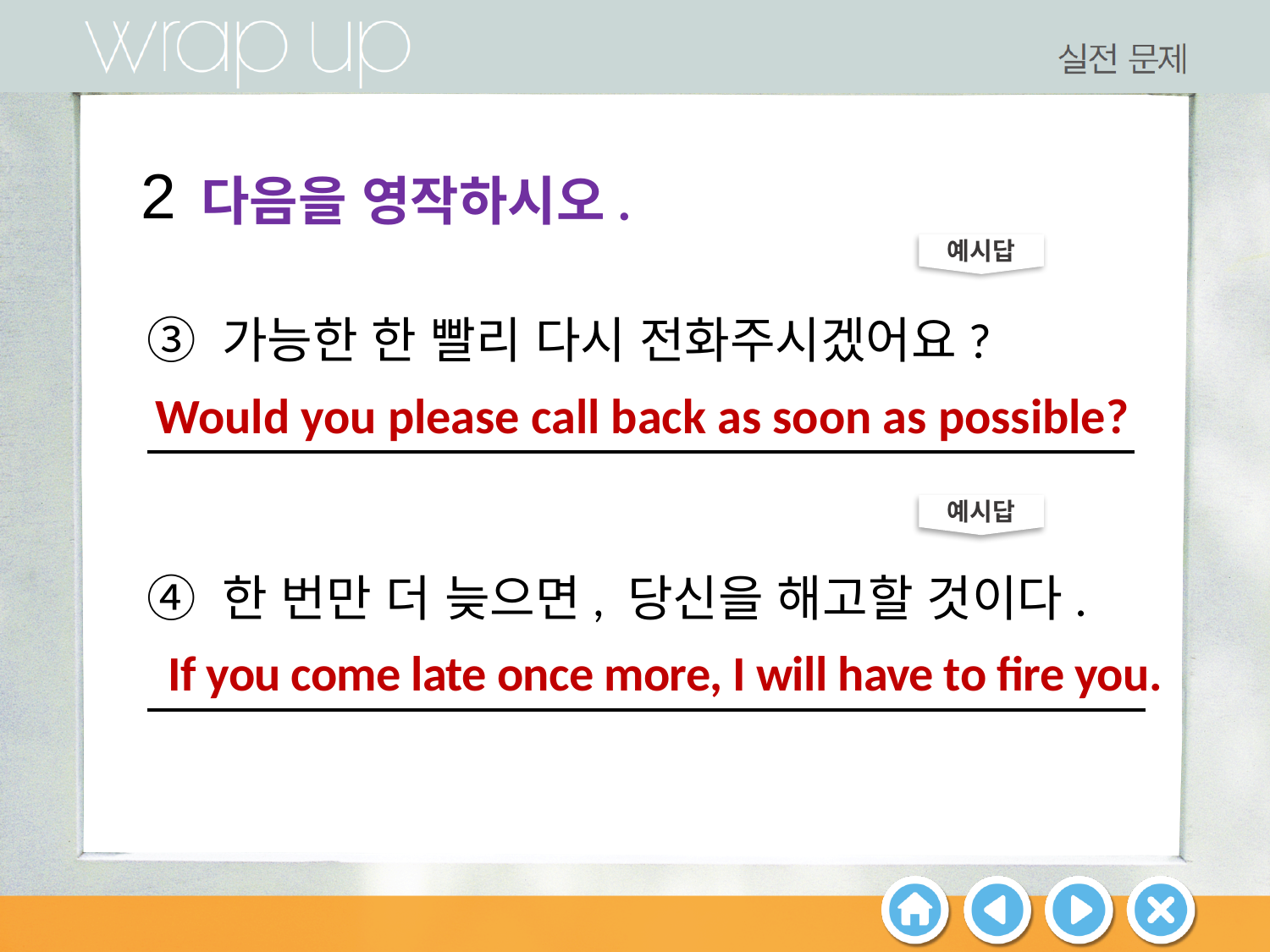

2
다음을 영작하시오.
예시답
③ 가능한 한 빨리 다시 전화주시겠어요?
                                                                                        .
Would you please call back as soon as possible?
예시답
④ 한 번만 더 늦으면, 당신을 해고할 것이다.
                                                                                         .
If you come late once more, I will have to fire you.